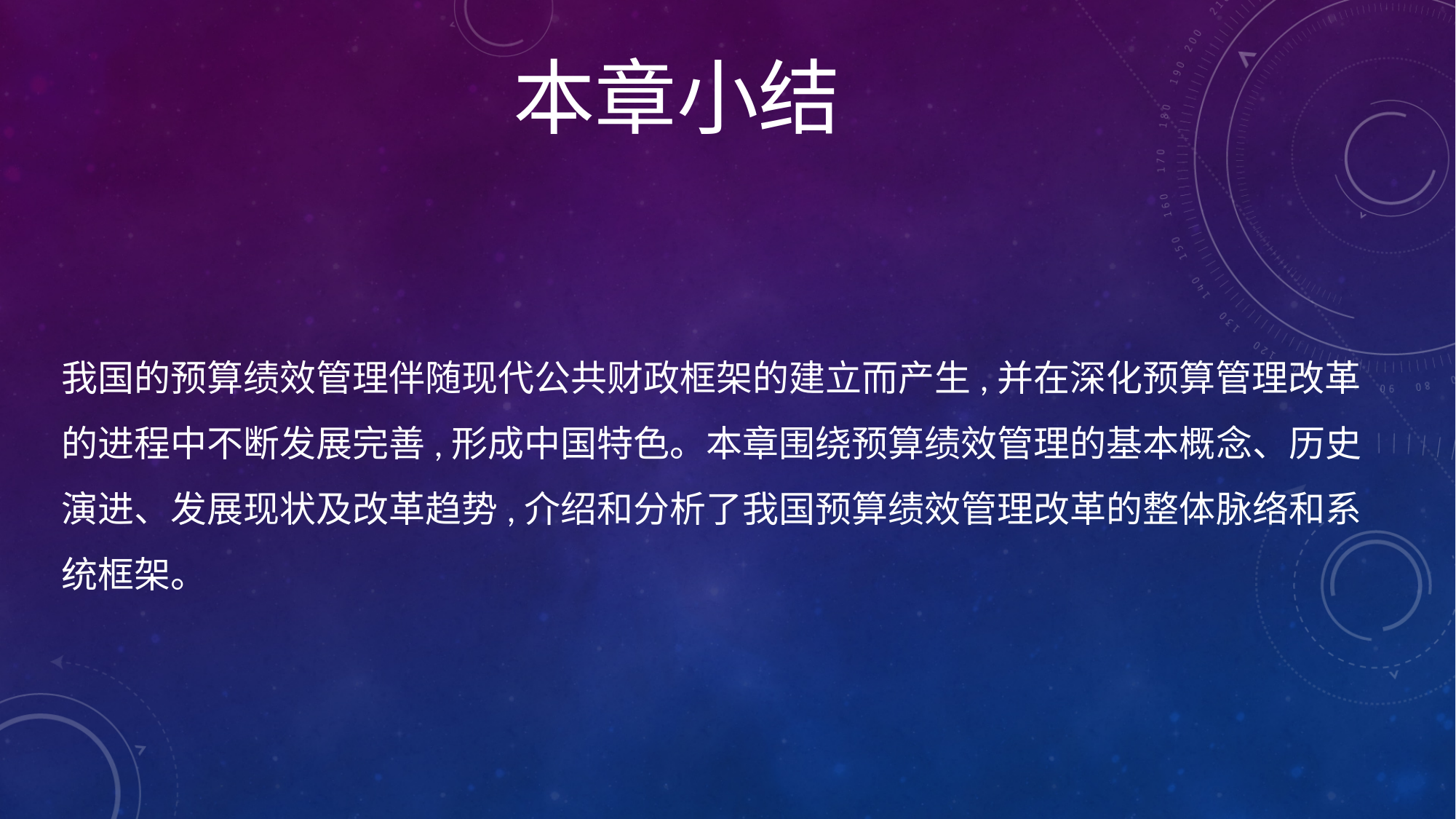

本章小结
# 我国的预算绩效管理伴随现代公共财政框架的建立而产生,并在深化预算管理改革的进程中不断发展完善,形成中国特色。本章围绕预算绩效管理的基本概念、历史演进、发展现状及改革趋势,介绍和分析了我国预算绩效管理改革的整体脉络和系统框架。